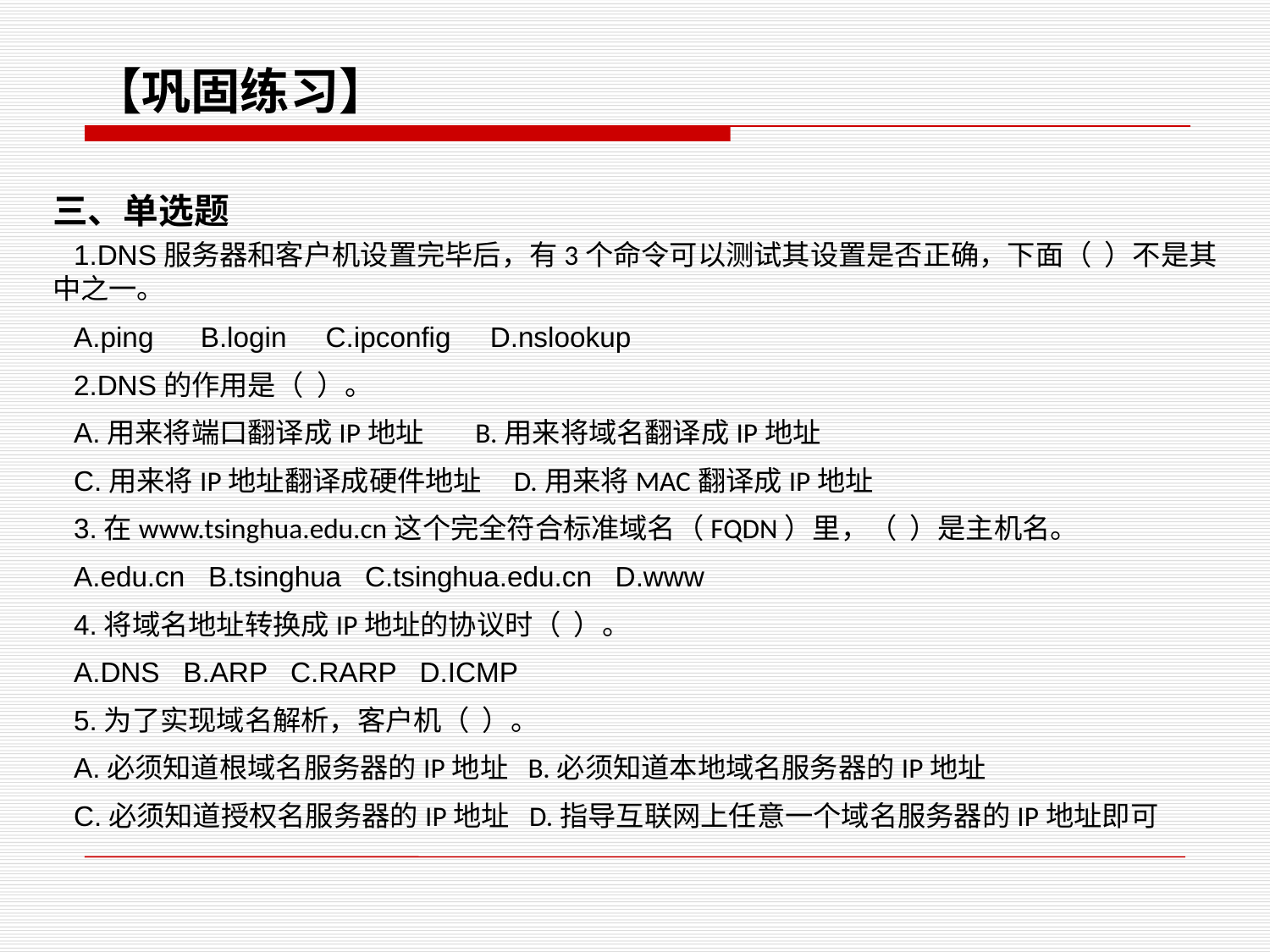

【巩固练习】
三、单选题
1.DNS服务器和客户机设置完毕后，有3个命令可以测试其设置是否正确，下面（  ）不是其中之一。
A.ping      B.login     C.ipconfig     D.nslookup
2.DNS的作用是（  ）。
A.用来将端口翻译成IP地址       B.用来将域名翻译成IP地址
C.用来将IP地址翻译成硬件地址    D.用来将MAC翻译成IP地址
3.在www.tsinghua.edu.cn这个完全符合标准域名（FQDN）里，（  ）是主机名。
A.edu.cn   B.tsinghua   C.tsinghua.edu.cn   D.www
4.将域名地址转换成IP地址的协议时（  ）。
A.DNS   B.ARP   C.RARP   D.ICMP
5.为了实现域名解析，客户机（  ）。
A.必须知道根域名服务器的IP地址  B.必须知道本地域名服务器的IP地址
C.必须知道授权名服务器的IP地址  D.指导互联网上任意一个域名服务器的IP地址即可
93